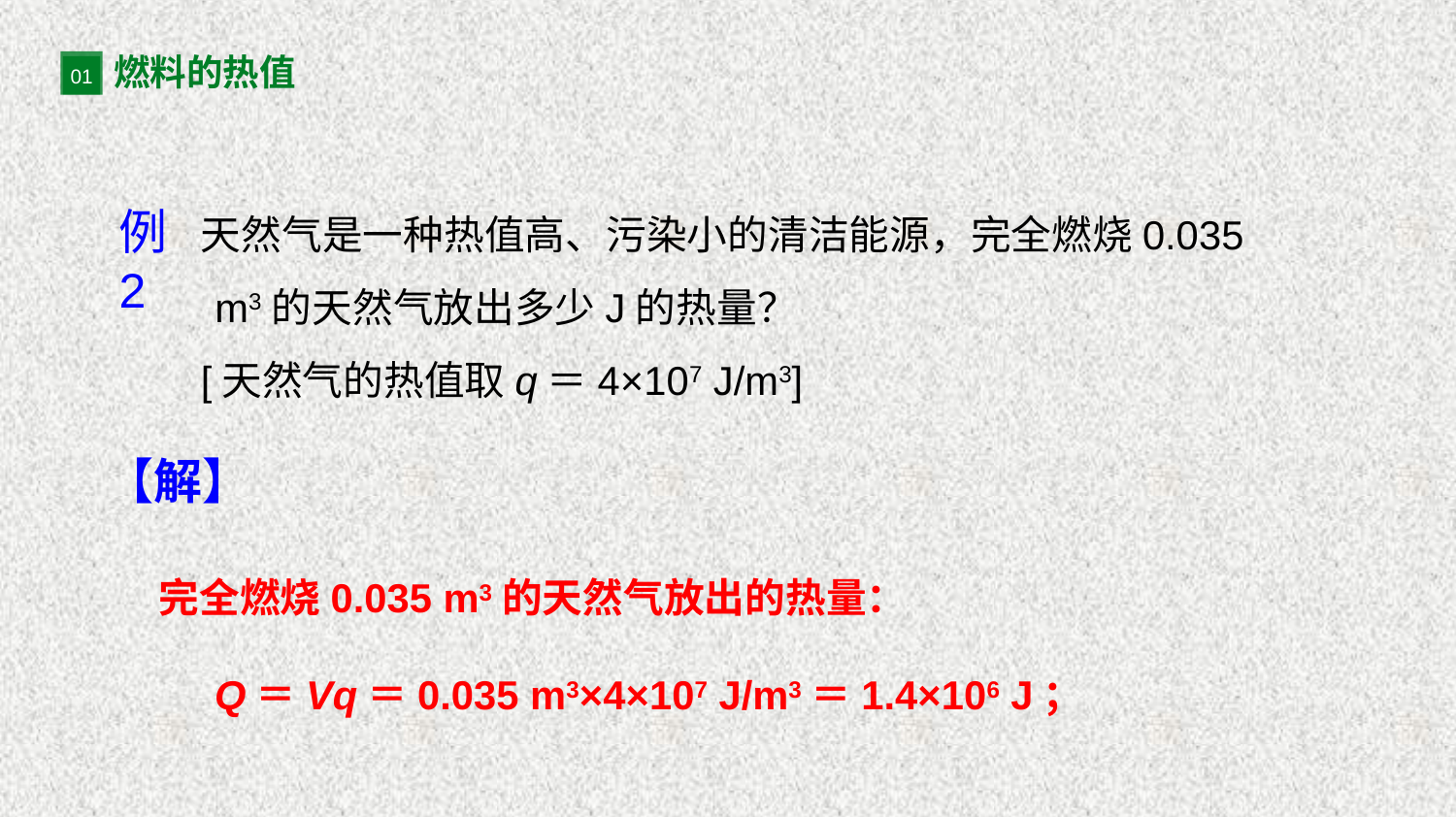

燃料的热值

01
天然气是一种热值高、污染小的清洁能源，完全燃烧0.035 m3的天然气放出多少J的热量？
[天然气的热值取q＝4×107 J/m3]
例2
【解】
完全燃烧0.035 m3的天然气放出的热量：
     Q＝Vq＝0.035 m3×4×107 J/m3＝1.4×106 J；